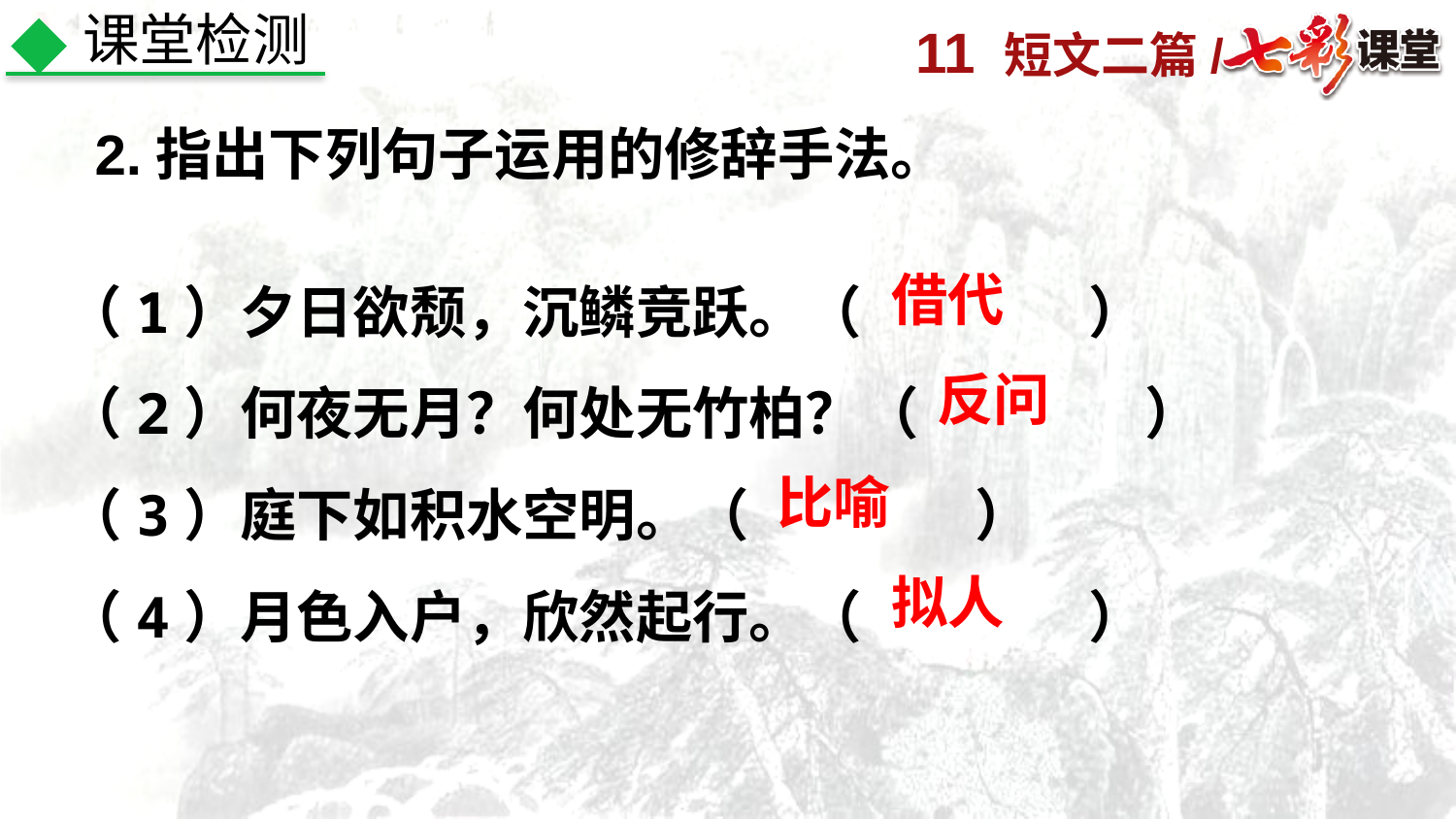

课堂检测

2.指出下列句子运用的修辞手法。
（1）夕日欲颓，沉鳞竞跃。（　　　　）
（2）何夜无月？何处无竹柏？（　　　　）
（3）庭下如积水空明。（　　　　）
（4）月色入户，欣然起行。（　　　　）
借代
反问
比喻
拟人